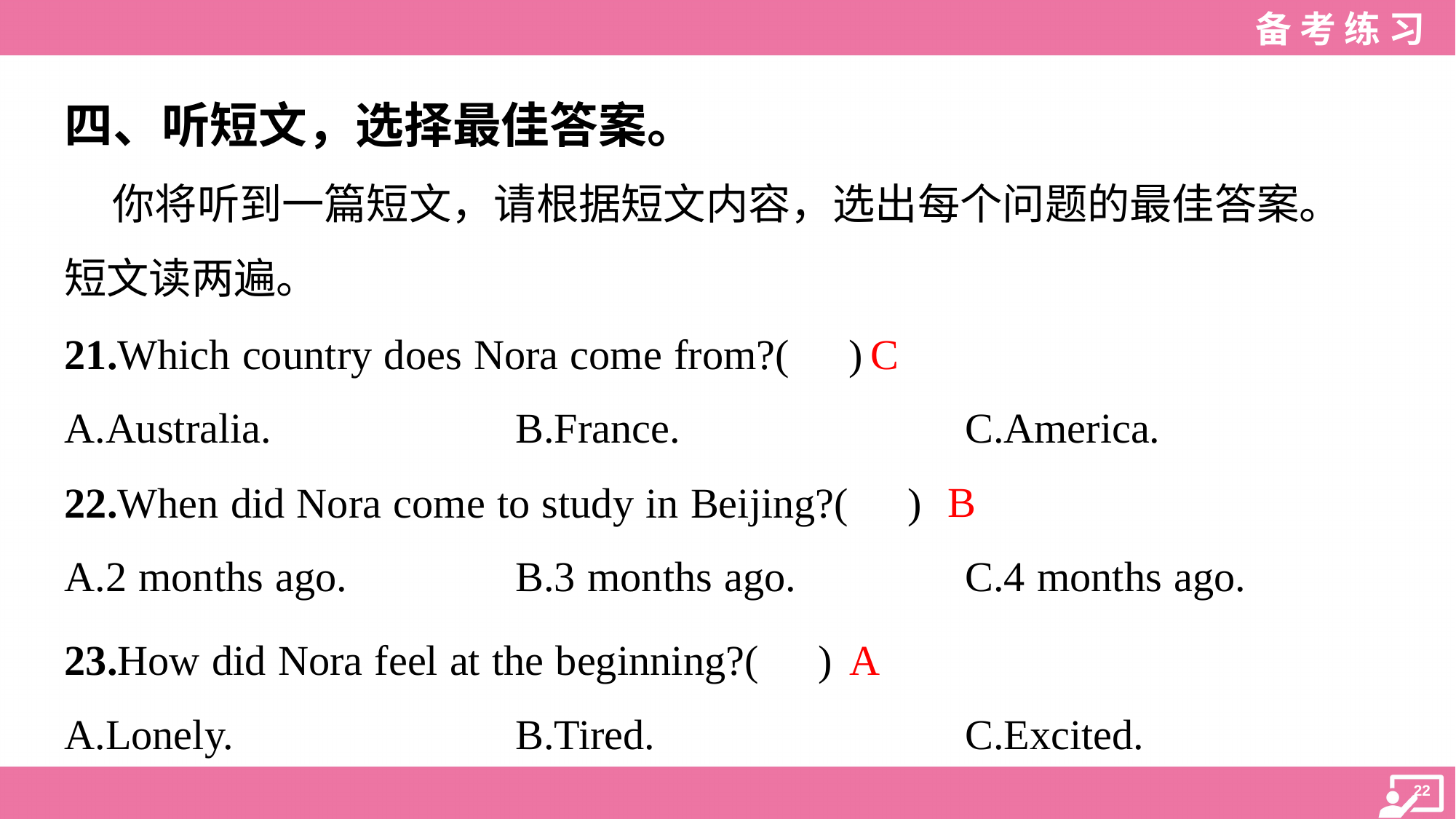

四、听短文，选择最佳答案。
    你将听到一篇短文，请根据短文内容，选出每个问题的最佳答案。
短文读两遍。
C
21.Which country does Nora come from?(     )
A.Australia.	B.France.	C.America.
B
22.When did Nora come to study in Beijing?(     )
A.2 months ago.	B.3 months ago.	C.4 months ago.
A
23.How did Nora feel at the beginning?(     )
A.Lonely.	B.Tired.	C.Excited.